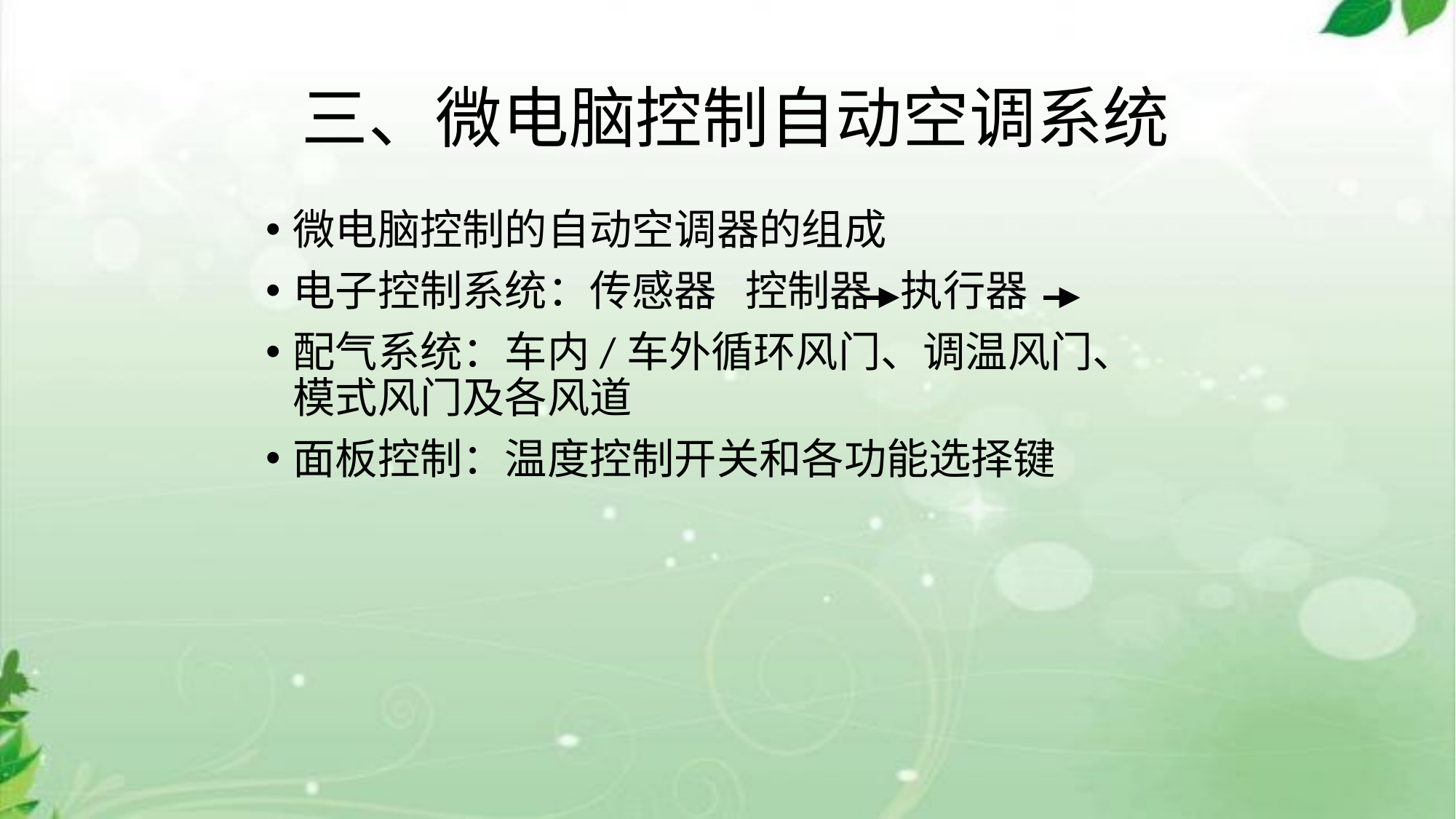

# 三、微电脑控制自动空调系统
微电脑控制的自动空调器的组成
电子控制系统：传感器   控制器   执行器
配气系统：车内/车外循环风门、调温风门、模式风门及各风道
面板控制：温度控制开关和各功能选择键